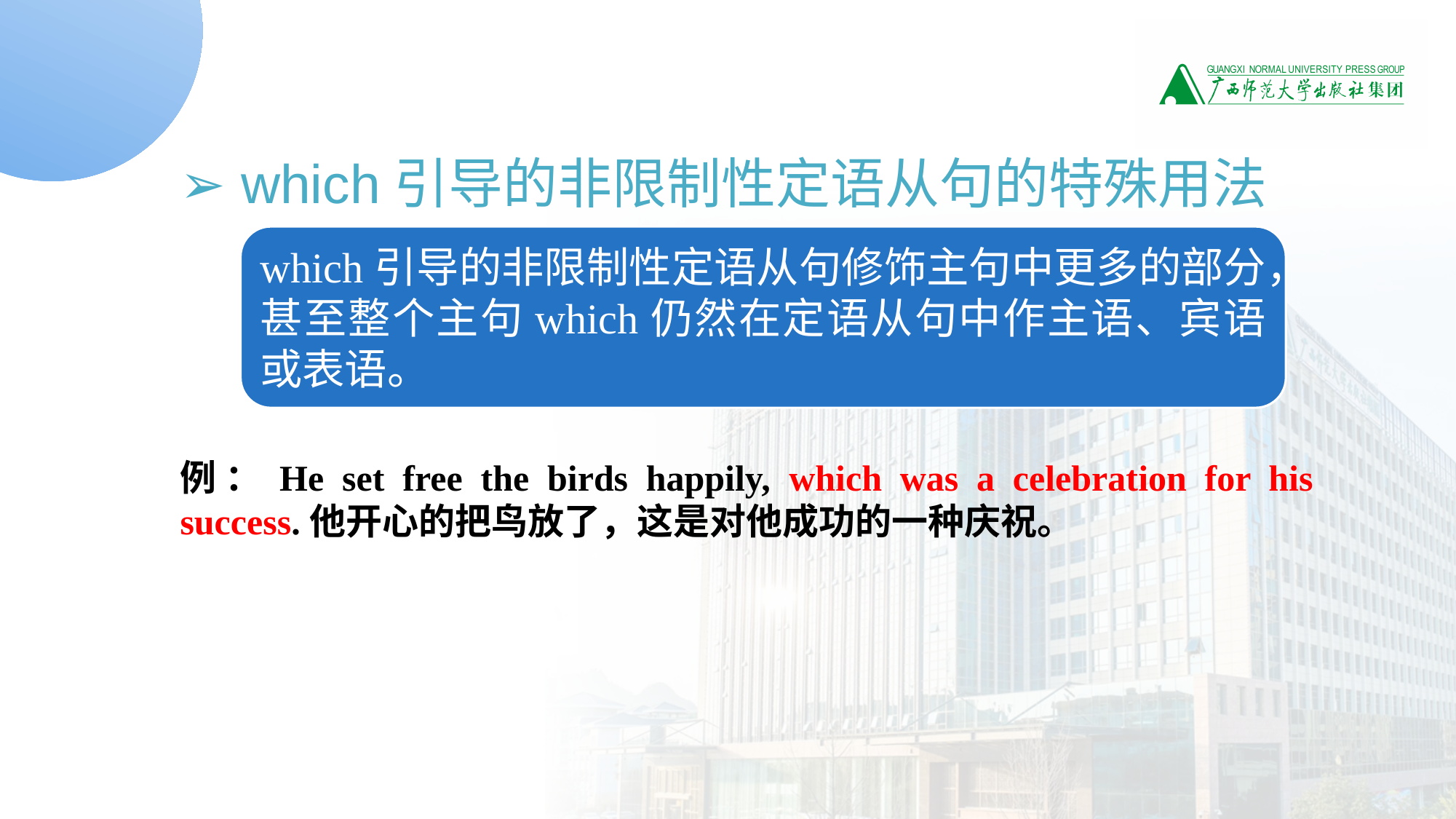

➢ which引导的非限制性定语从句的特殊用法

例：He set free the birds happily, which was a celebration for his success.他开心的把鸟放了，这是对他成功的一种庆祝。

which引导的非限制性定语从句修饰主句中更多的部分，甚至整个主句which仍然在定语从句中作主语、宾语或表语。